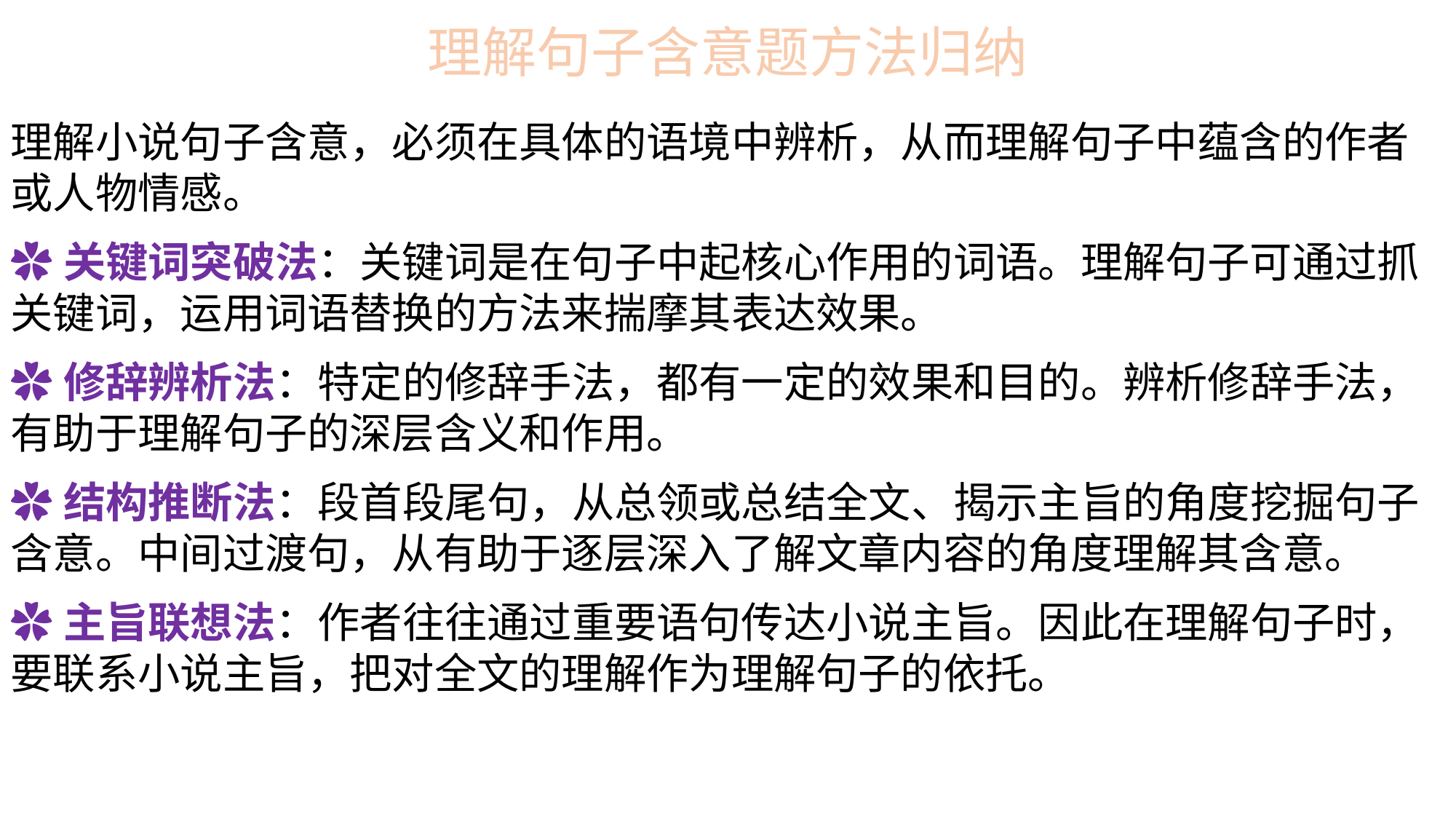

理解句子含意题方法归纳
理解小说句子含意，必须在具体的语境中辨析，从而理解句子中蕴含的作者或人物情感。
✿关键词突破法：关键词是在句子中起核心作用的词语。理解句子可通过抓关键词，运用词语替换的方法来揣摩其表达效果。
✿修辞辨析法：特定的修辞手法，都有一定的效果和目的。辨析修辞手法，有助于理解句子的深层含义和作用。
✿结构推断法：段首段尾句，从总领或总结全文、揭示主旨的角度挖掘句子含意。中间过渡句，从有助于逐层深入了解文章内容的角度理解其含意。
✿主旨联想法：作者往往通过重要语句传达小说主旨。因此在理解句子时，要联系小说主旨，把对全文的理解作为理解句子的依托。